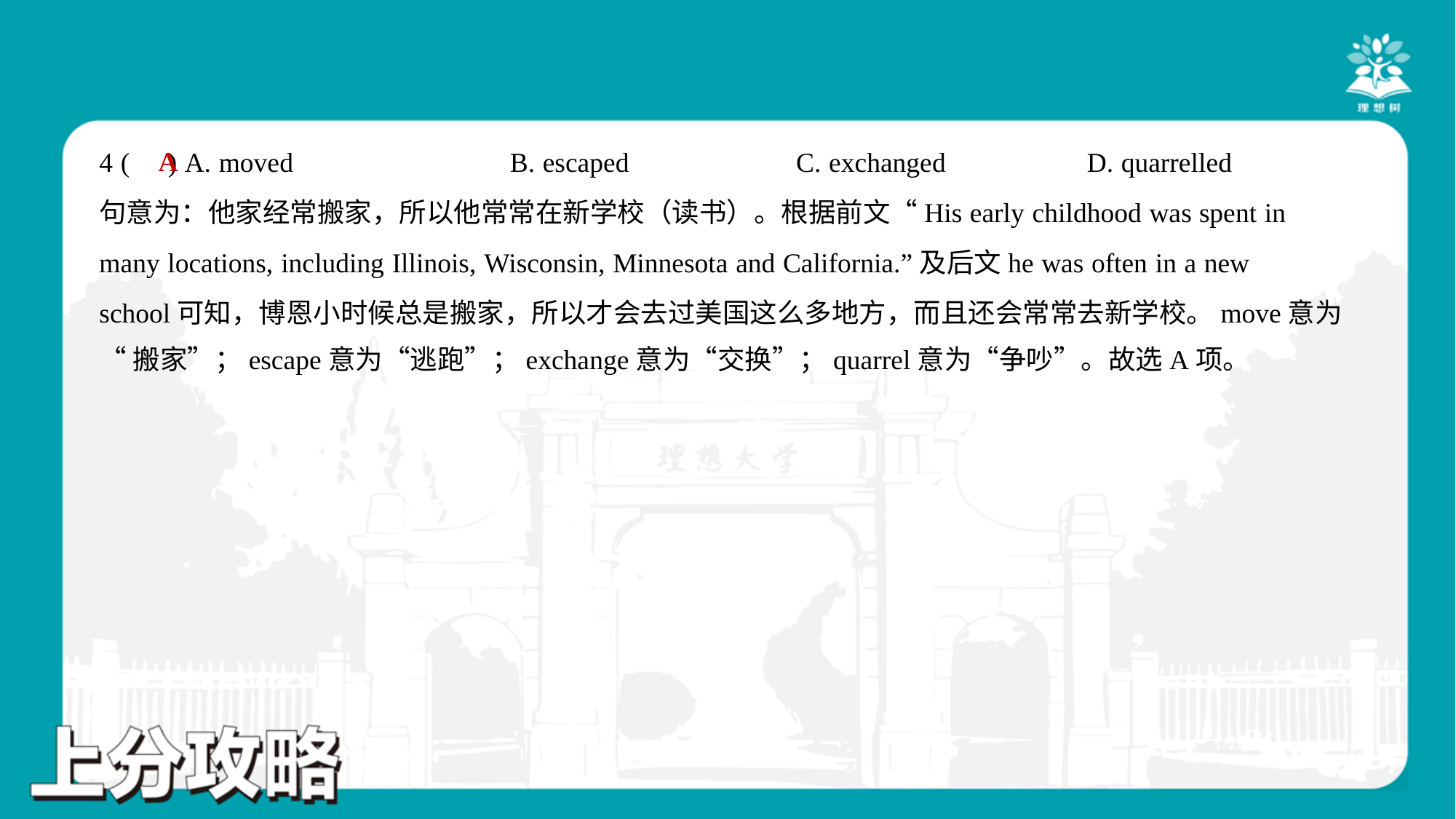

A
4 (     ) A. moved	B. escaped	C. exchanged	D. quarrelled
句意为：他家经常搬家，所以他常常在新学校（读书）。根据前文“His early childhood was spent in
many locations, including Illinois, Wisconsin, Minnesota and California.”及后文he was often in a new
school可知，博恩小时候总是搬家，所以才会去过美国这么多地方，而且还会常常去新学校。move意为
“搬家”；escape意为“逃跑”；exchange意为“交换”；quarrel意为“争吵”。故选A项。